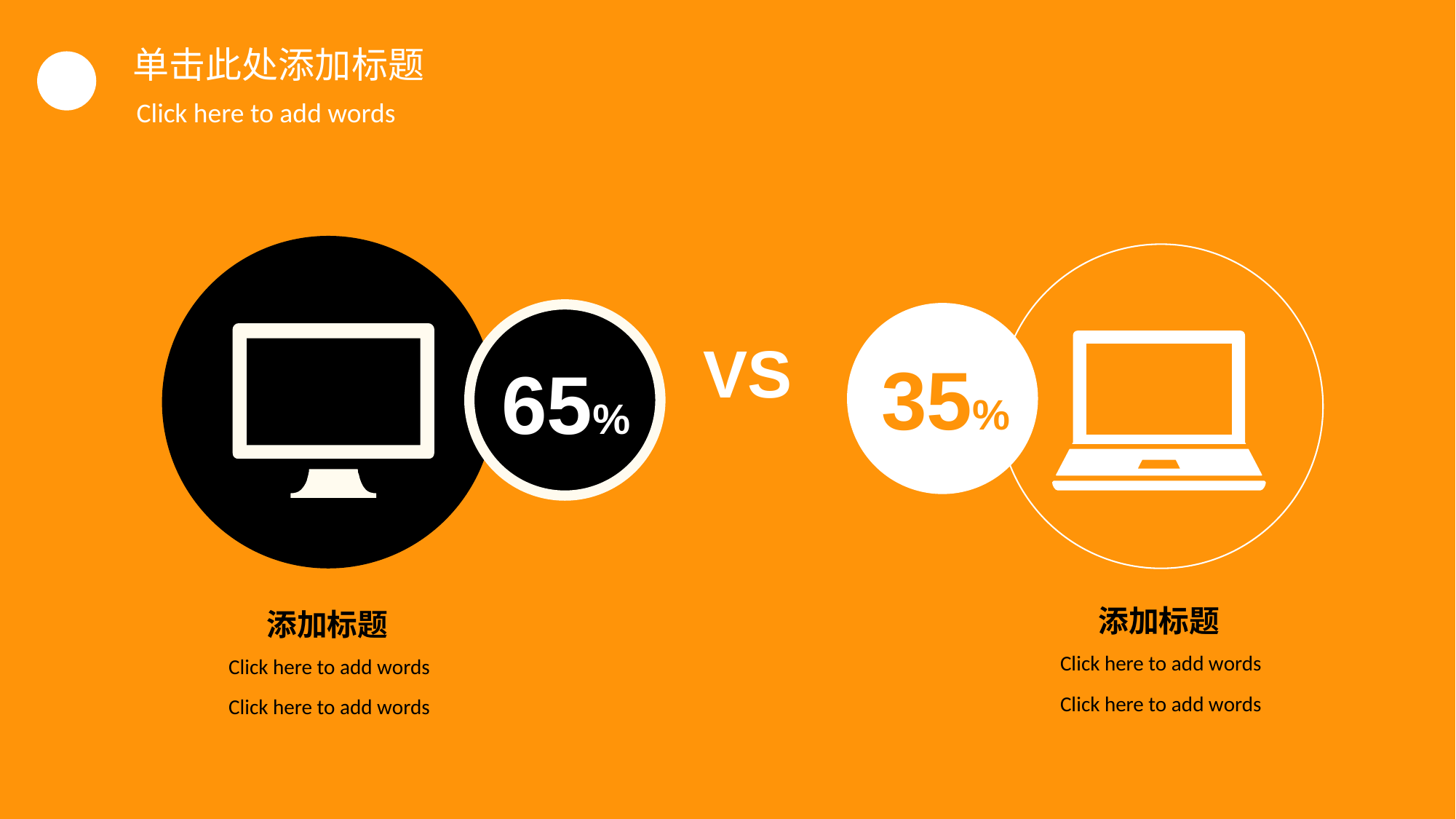

单击此处添加标题

Click here to add words

VS
35%
65%
添加标题
添加标题
Click here to add words
Click here to add words
Click here to add words
Click here to add words